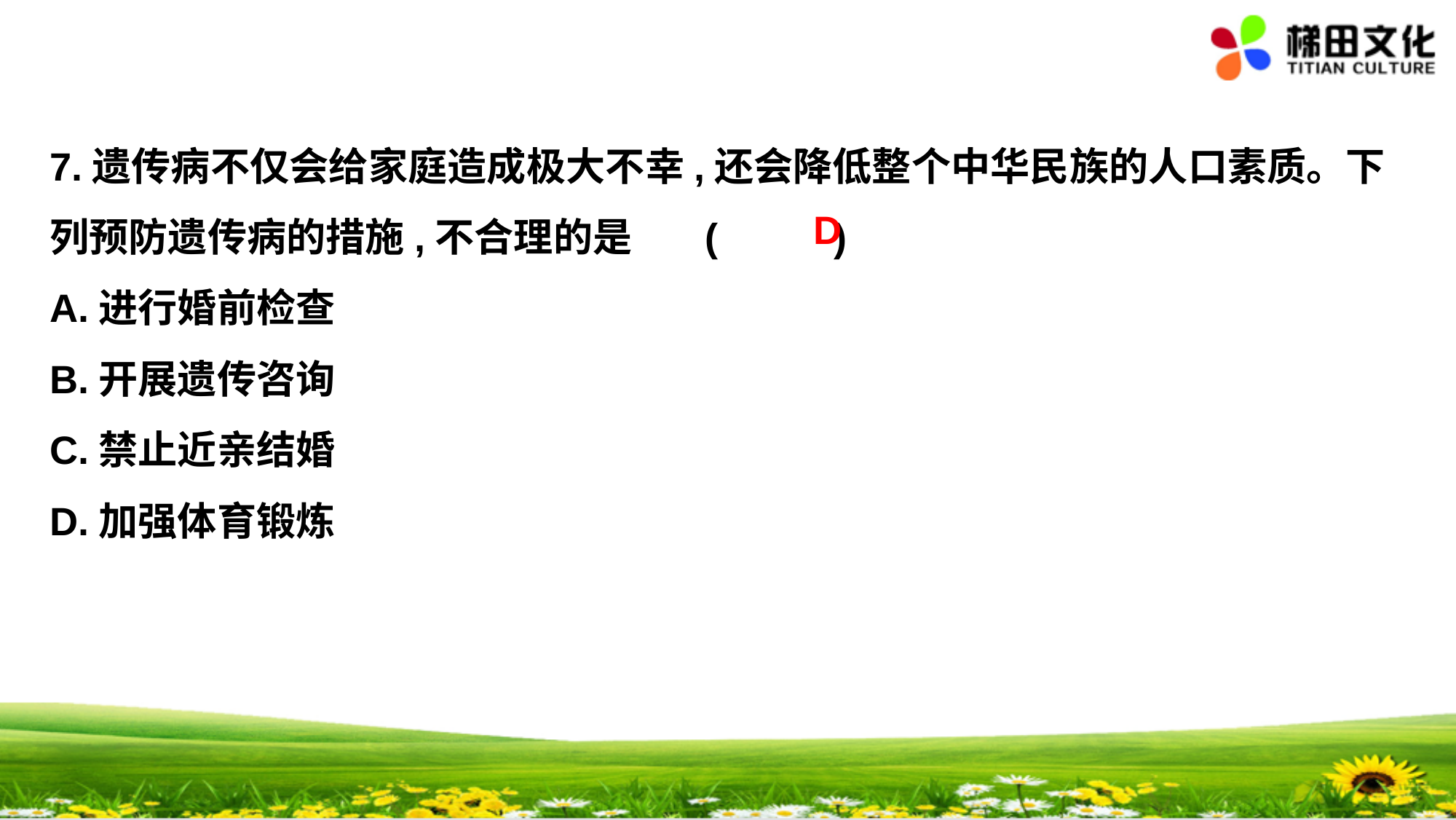

7.遗传病不仅会给家庭造成极大不幸,还会降低整个中华民族的人口素质。下
列预防遗传病的措施,不合理的是	(　  　)
A.进行婚前检查
B.开展遗传咨询
C.禁止近亲结婚
D.加强体育锻炼
D